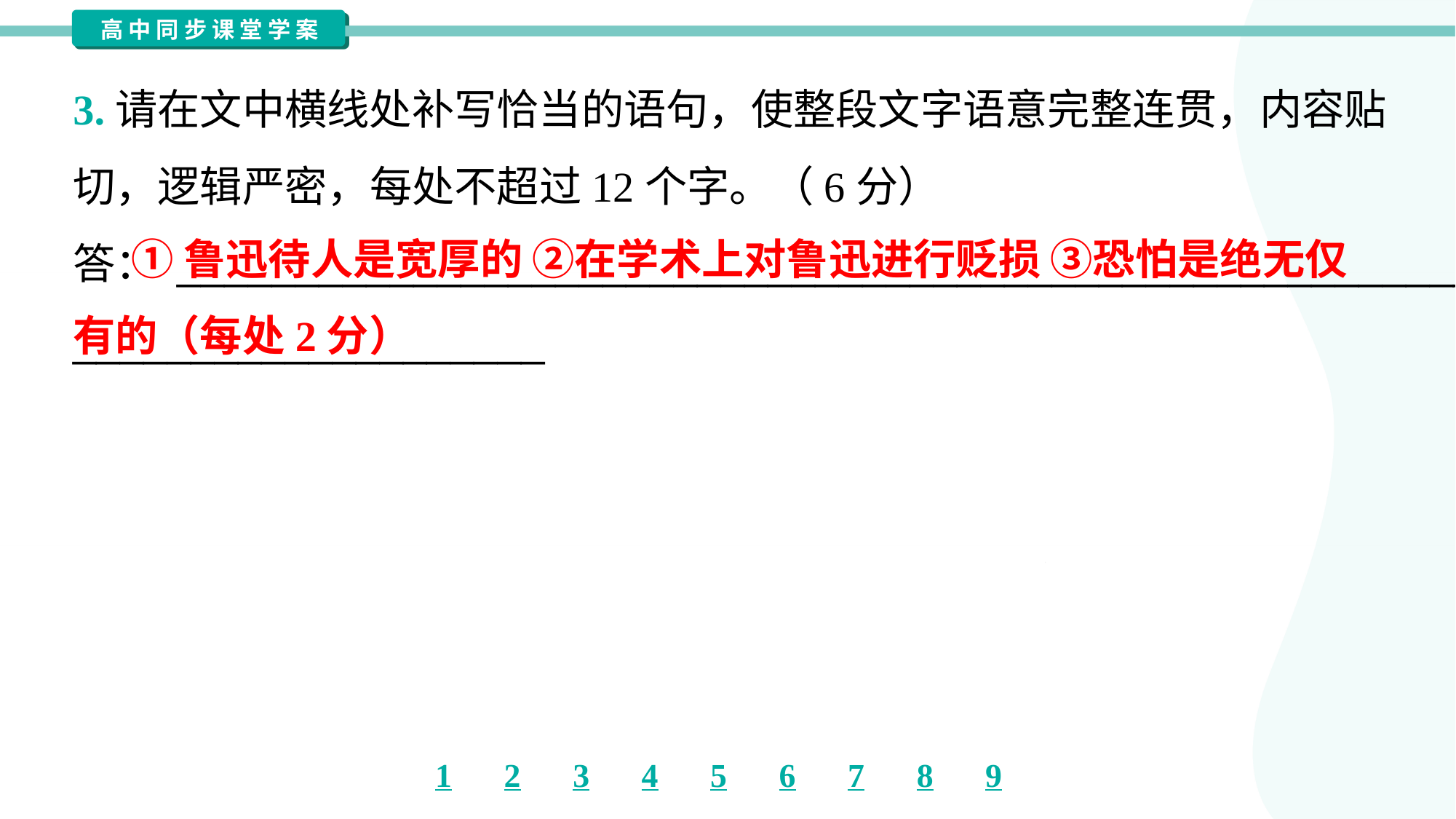

3.请在文中横线处补写恰当的语句，使整段文字语意完整连贯，内容贴
切，逻辑严密，每处不超过12个字。（6分）
答： ________________________________________________________
____________________
      ①鲁迅待人是宽厚的 ②在学术上对鲁迅进行贬损 ③恐怕是绝无仅有的（每处2分）